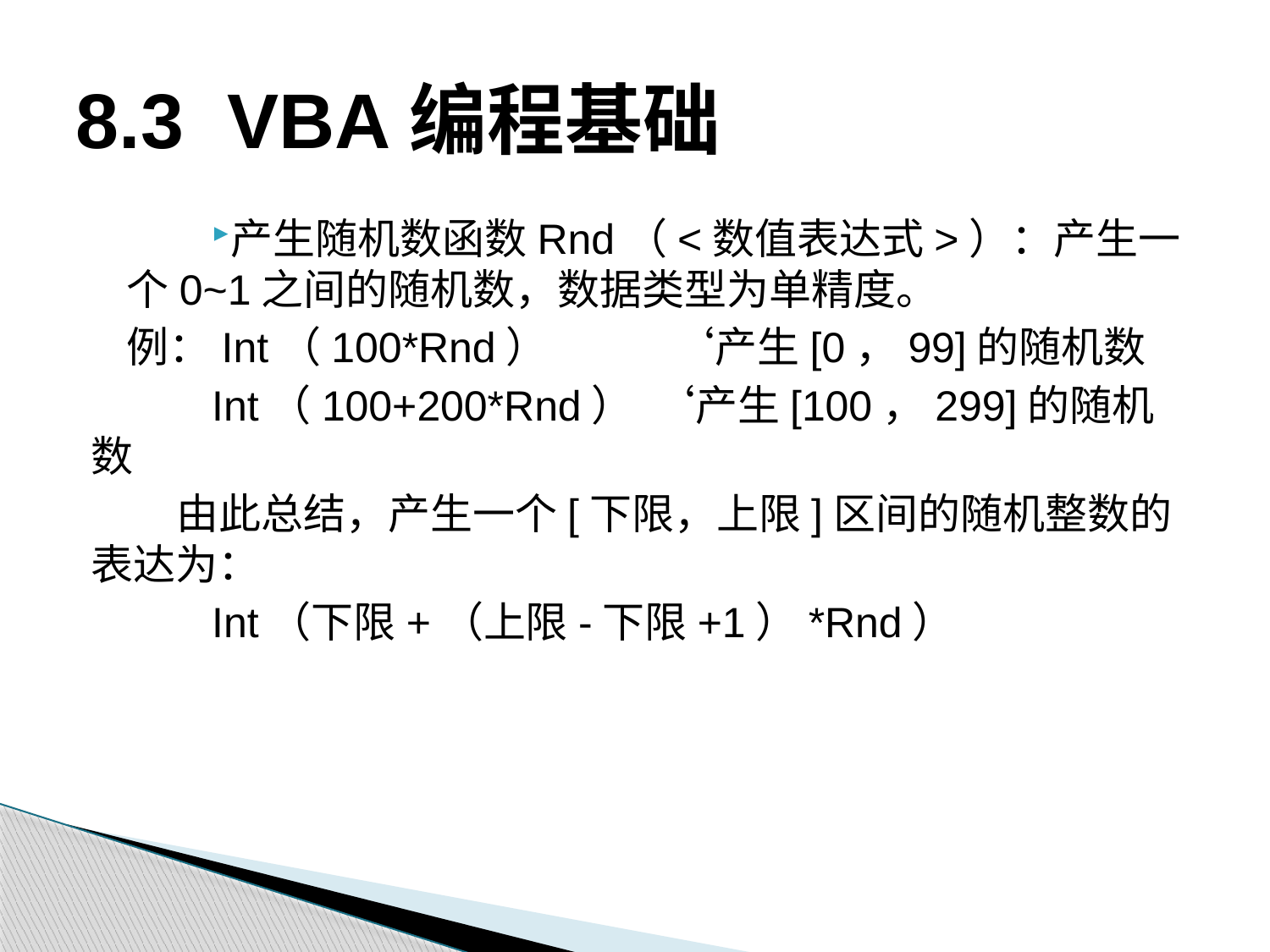

# 8.3  VBA编程基础
产生随机数函数Rnd（<数值表达式>）：产生一个0~1之间的随机数，数据类型为单精度。
例：Int（100*Rnd）	    ‘产生[0，99]的随机数
   Int（100+200*Rnd）  ‘产生[100，299]的随机数
由此总结，产生一个[下限，上限]区间的随机整数的表达为：
   Int（下限+（上限-下限+1）*Rnd）